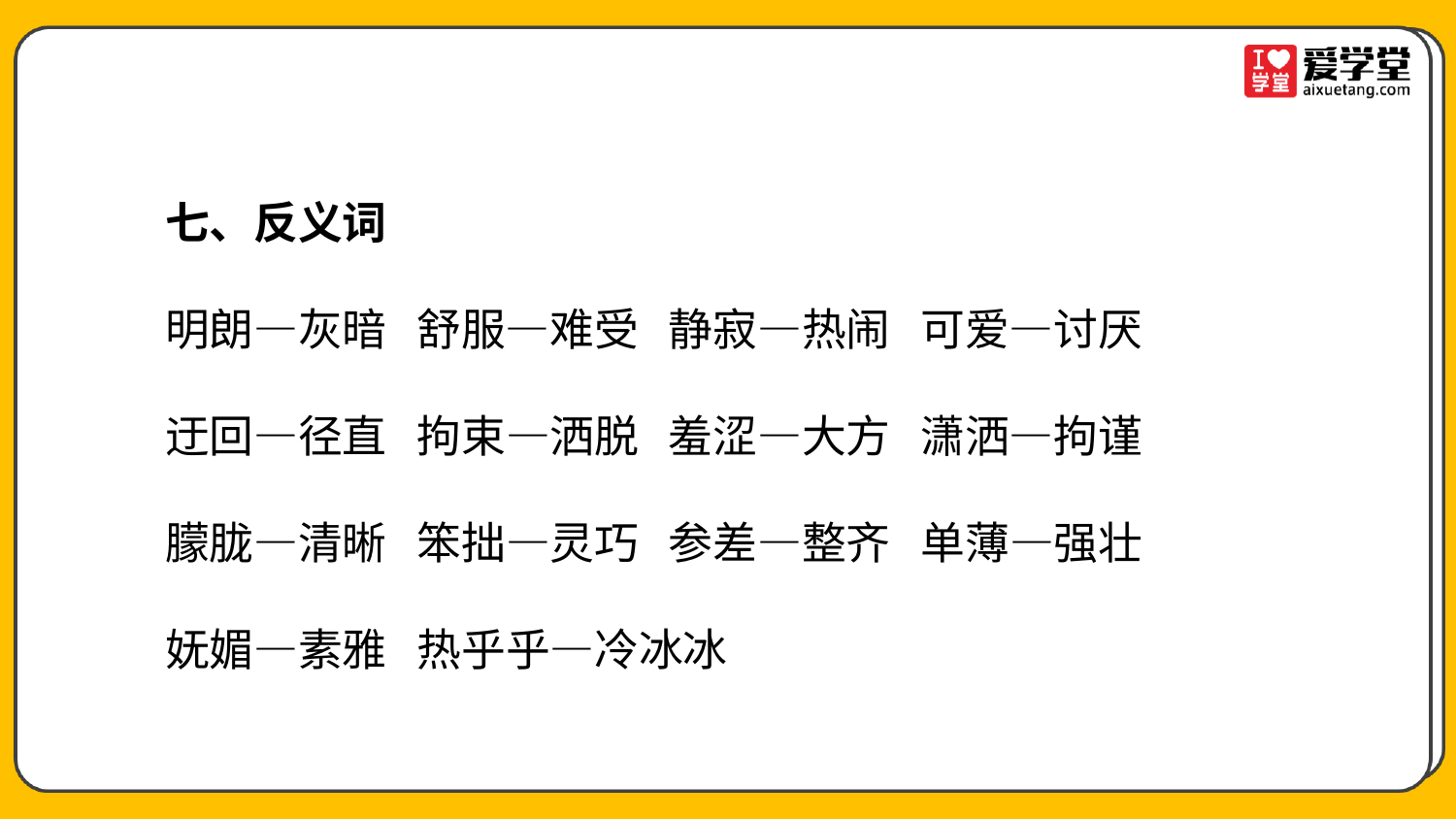

七、反义词
明朗—灰暗   舒服—难受   静寂—热闹   可爱—讨厌
迂回—径直   拘束—洒脱   羞涩—大方   潇洒—拘谨
朦胧—清晰   笨拙—灵巧   参差—整齐   单薄—强壮
妩媚—素雅   热乎乎—冷冰冰